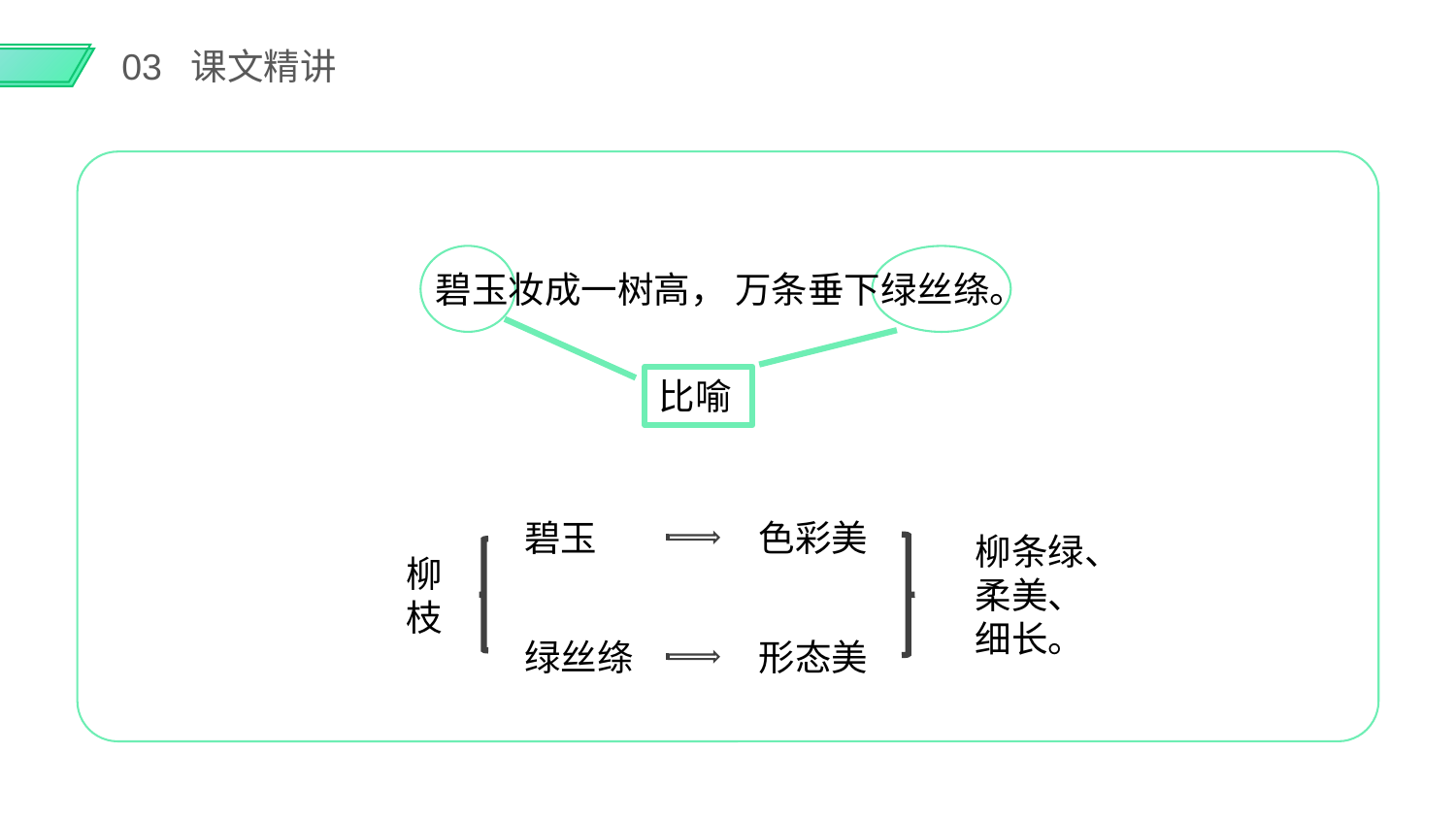

03  课文精讲

碧玉妆成一树高， 万条垂下绿丝绦。
比喻
碧玉
色彩美
柳条绿、
柔美、
细长。

柳枝
绿丝绦
形态美